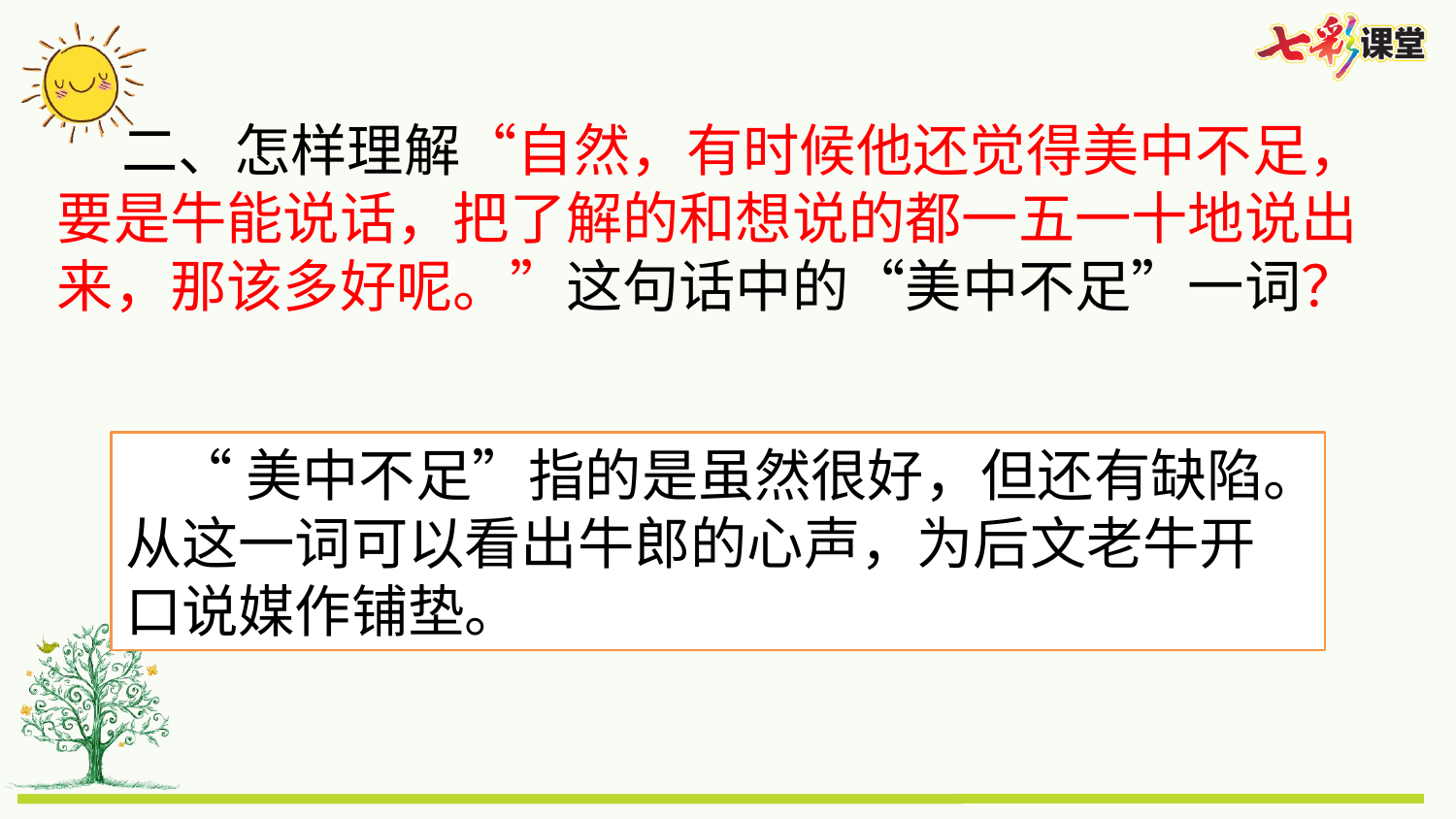

二、怎样理解“自然，有时候他还觉得美中不足，要是牛能说话，把了解的和想说的都一五一十地说出来，那该多好呢。”这句话中的“美中不足”一词？
    “美中不足”指的是虽然很好，但还有缺陷。从这一词可以看出牛郎的心声，为后文老牛开口说媒作铺垫。